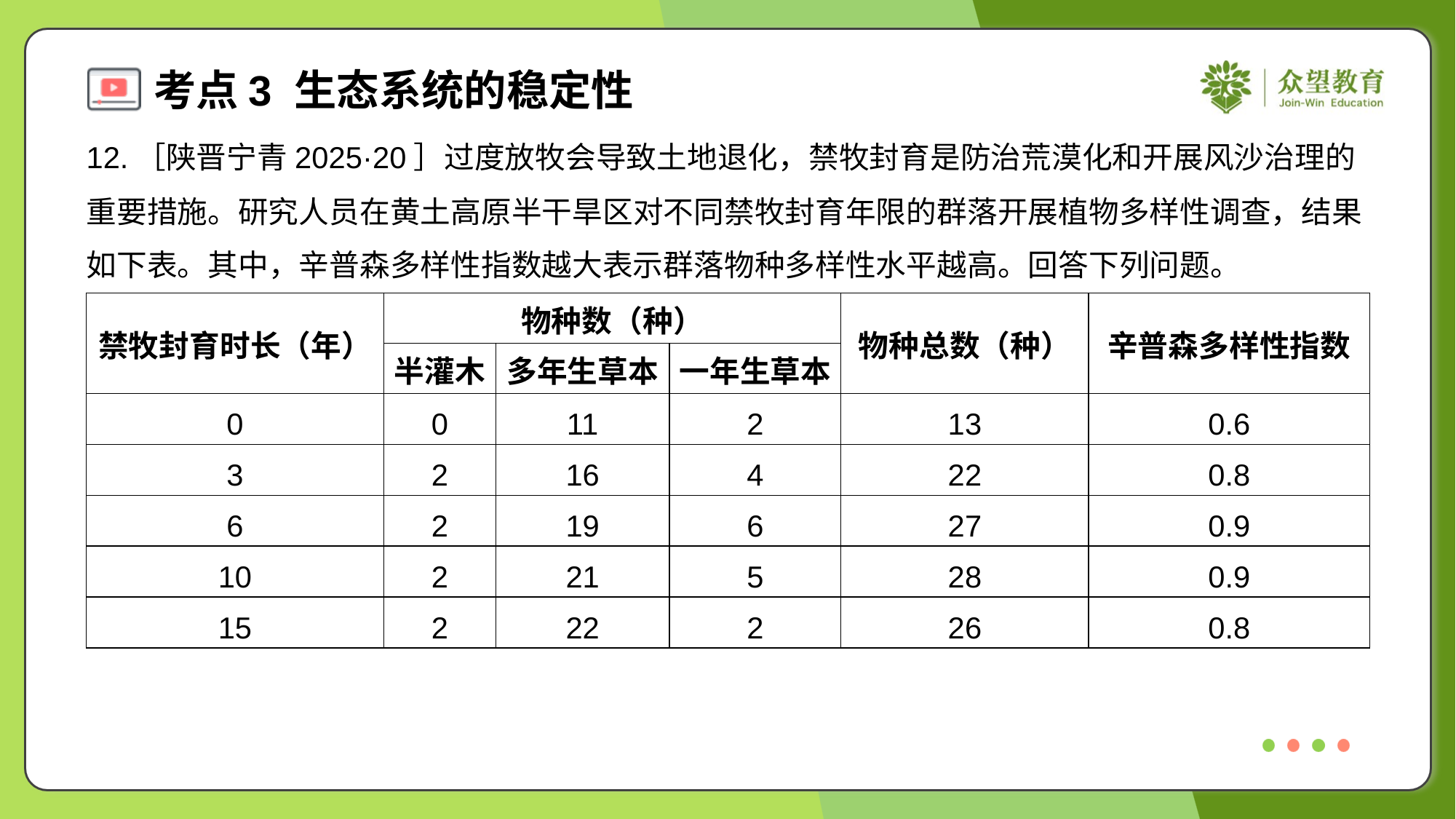

12.［陕晋宁青2025·20］过度放牧会导致土地退化，禁牧封育是防治荒漠化和开展风沙治理的
重要措施。研究人员在黄土高原半干旱区对不同禁牧封育年限的群落开展植物多样性调查，结果
如下表。其中，辛普森多样性指数越大表示群落物种多样性水平越高。回答下列问题。
| 禁牧封育时长（年） | 物种数（种） |  |  | 物种总数（种） | 辛普森多样性指数 |
| --- | --- | --- | --- | --- | --- |
|  | 半灌木 | 多年生草本 | 一年生草本 |  |  |
| 0 | 0 | 11 | 2 | 13 | 0.6 |
| 3 | 2 | 16 | 4 | 22 | 0.8 |
| 6 | 2 | 19 | 6 | 27 | 0.9 |
| 10 | 2 | 21 | 5 | 28 | 0.9 |
| 15 | 2 | 22 | 2 | 26 | 0.8 |